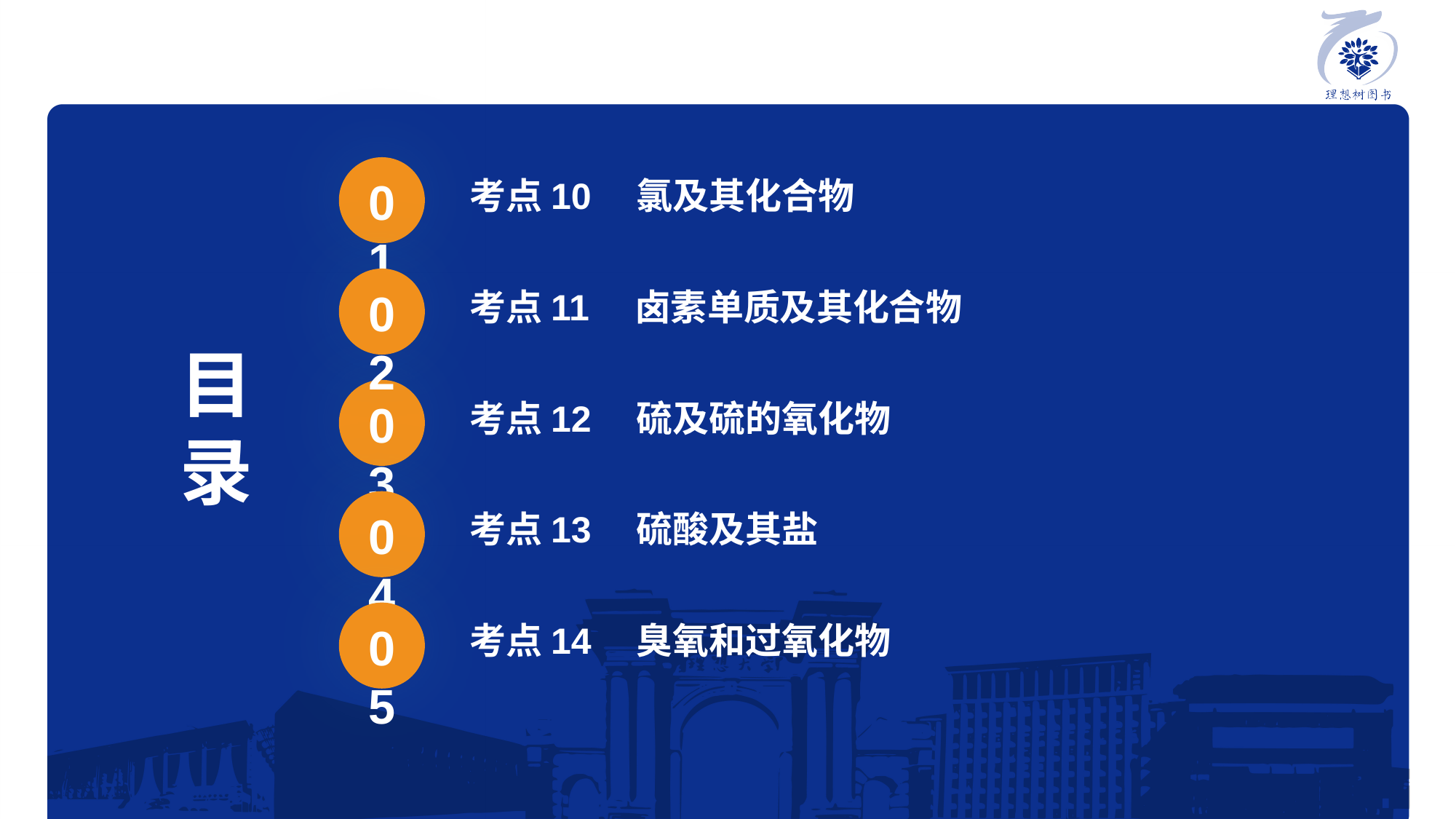

01
考点10　氯及其化合物

02
考点11　卤素单质及其化合物
目
录

03
考点12　硫及硫的氧化物

04
考点13　硫酸及其盐

05
考点14　臭氧和过氧化物